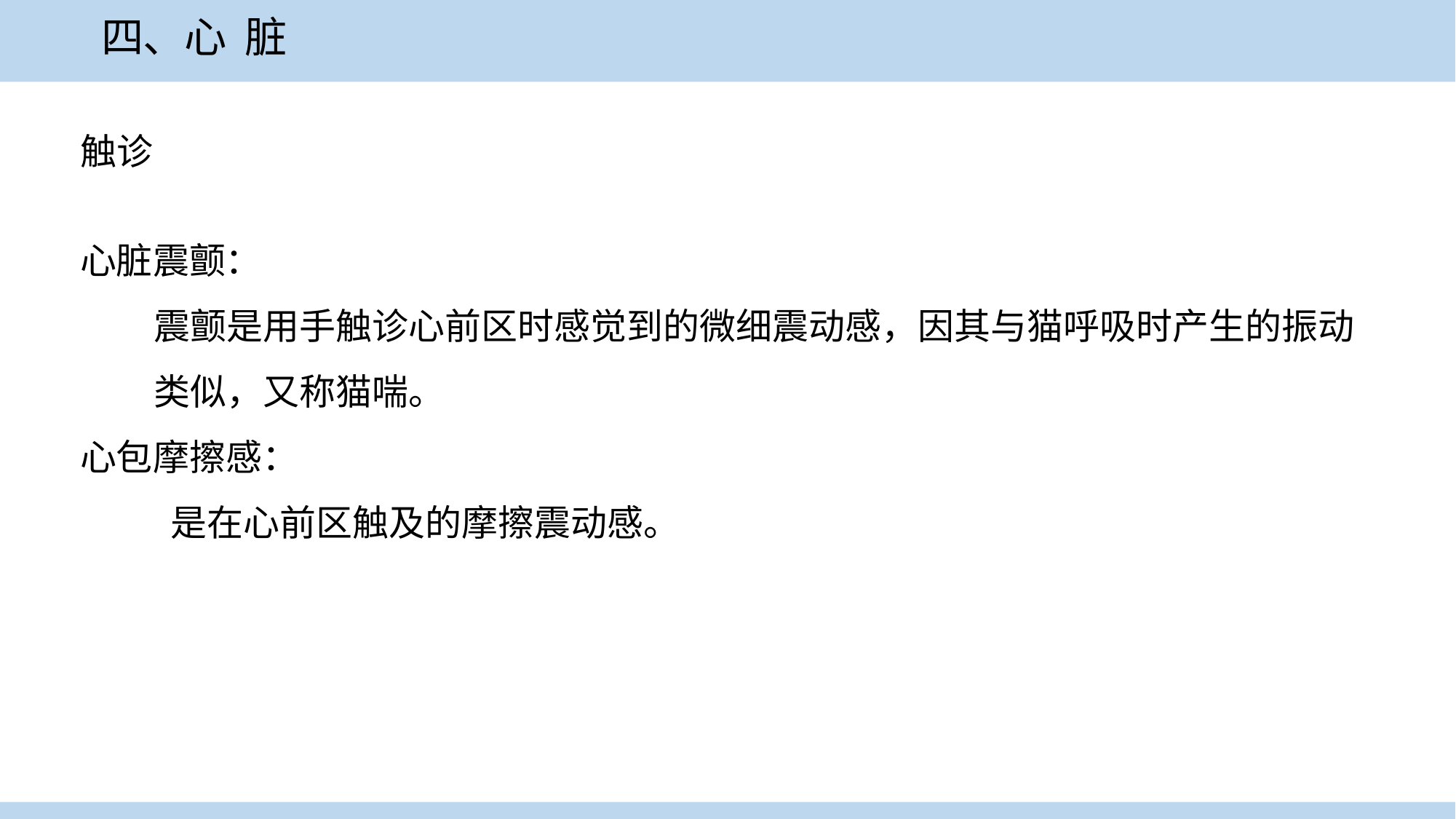

四、心  脏
触诊

心脏震颤：
        震颤是用手触诊心前区时感觉到的微细震动感，因其与猫呼吸时产生的振动
        类似，又称猫喘。
心包摩擦感：
          是在心前区触及的摩擦震动感。